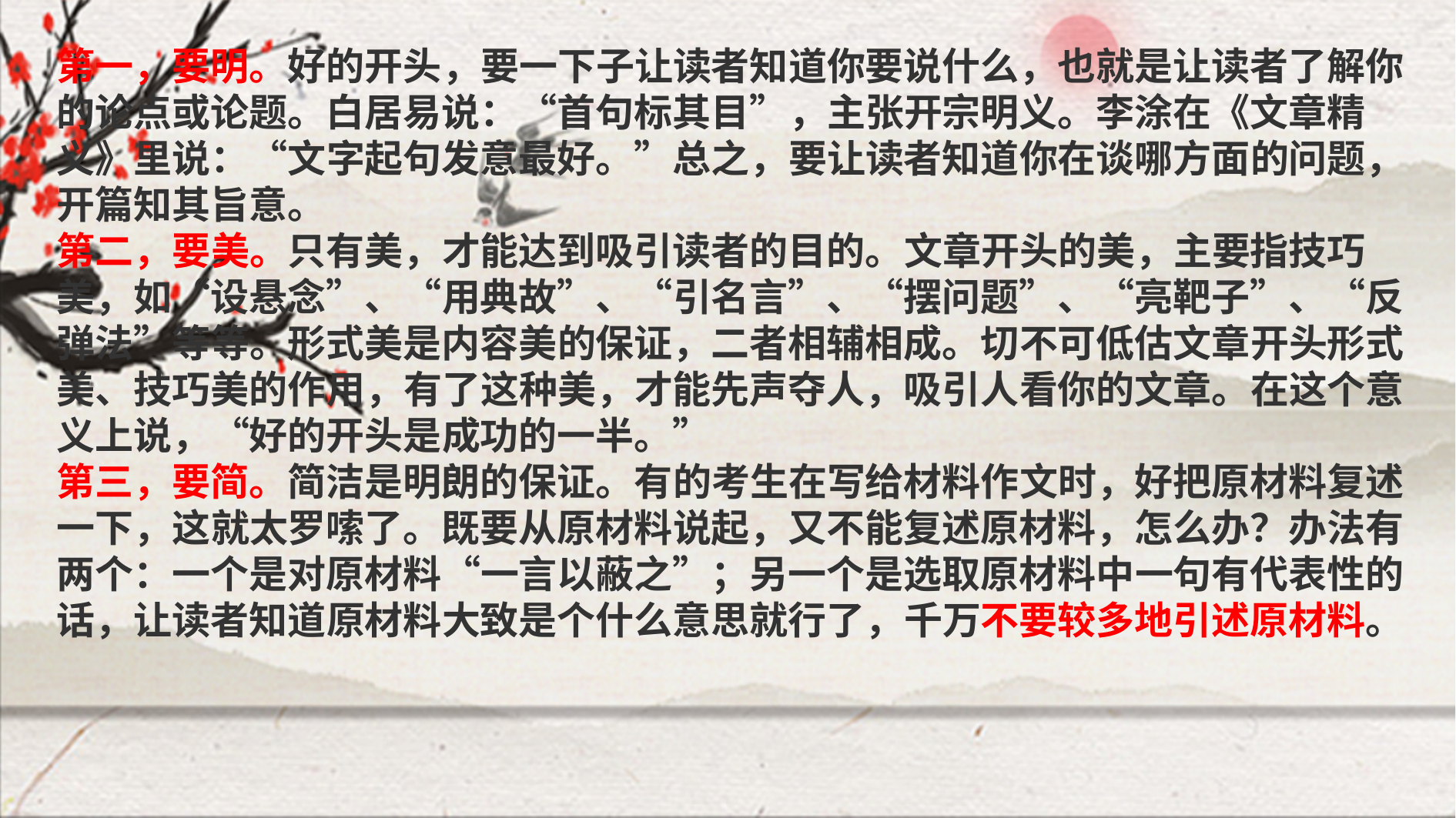

第一，要明。好的开头，要一下子让读者知道你要说什么，也就是让读者了解你的论点或论题。白居易说：“首句标其目”，主张开宗明义。李涂在《文章精义》里说：“文字起句发意最好。”总之，要让读者知道你在谈哪方面的问题，开篇知其旨意。
第二，要美。只有美，才能达到吸引读者的目的。文章开头的美，主要指技巧美，如“设悬念”、“用典故”、“引名言”、“摆问题”、“亮靶子”、“反弹法”等等。形式美是内容美的保证，二者相辅相成。切不可低估文章开头形式美、技巧美的作用，有了这种美，才能先声夺人，吸引人看你的文章。在这个意义上说，“好的开头是成功的一半。”
第三，要简。简洁是明朗的保证。有的考生在写给材料作文时，好把原材料复述一下，这就太罗嗦了。既要从原材料说起，又不能复述原材料，怎么办？办法有两个：一个是对原材料“一言以蔽之”；另一个是选取原材料中一句有代表性的话，让读者知道原材料大致是个什么意思就行了，千万不要较多地引述原材料。